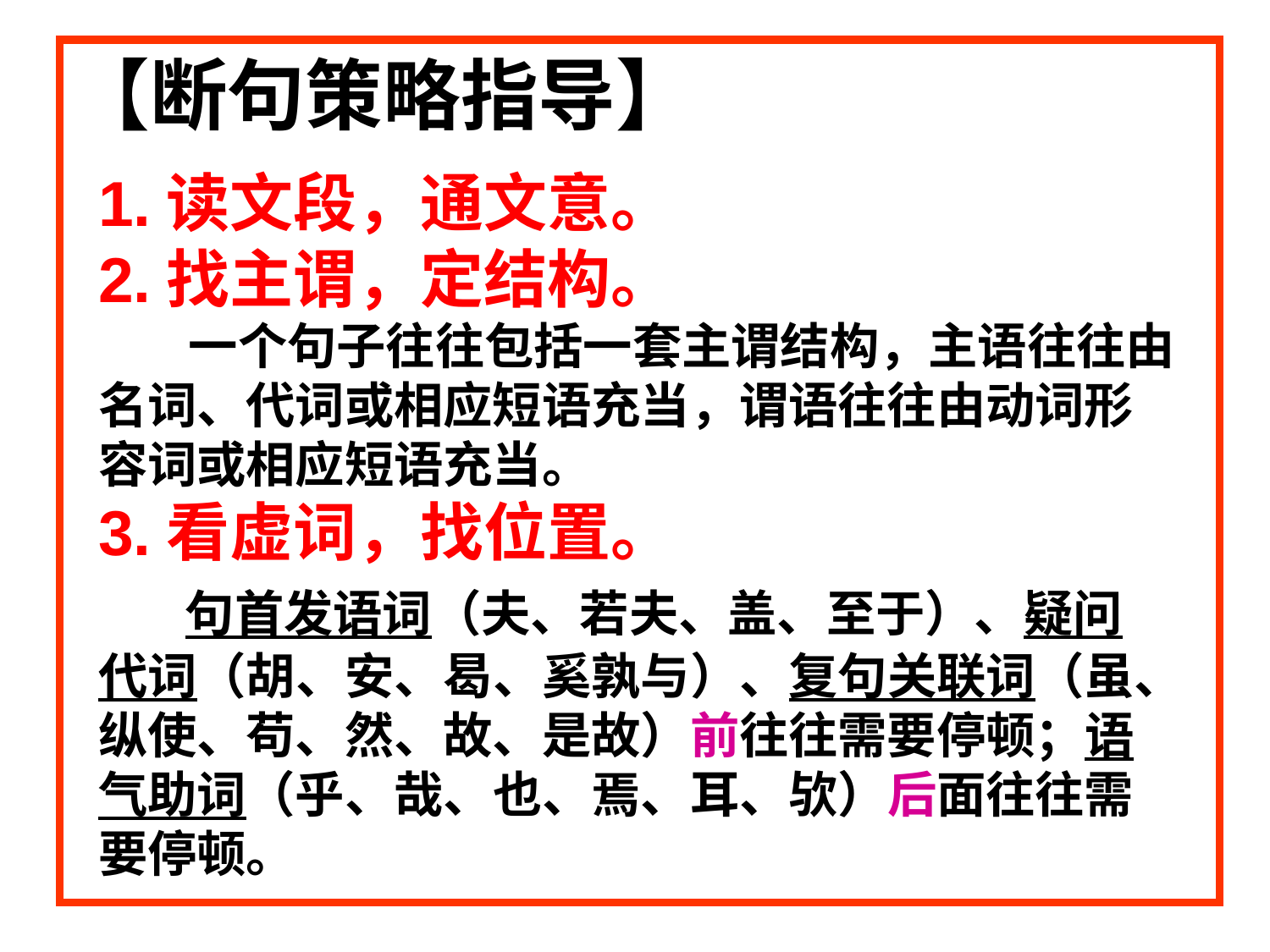

【断句策略指导】

1.读文段，通文意。
2.找主谓，定结构。
       一个句子往往包括一套主谓结构，主语往往由
名词、代词或相应短语充当，谓语往往由动词形
容词或相应短语充当。
3.看虚词，找位置。
     句首发语词（夫、若夫、盖、至于）、疑问
代词（胡、安、曷、奚孰与）、复句关联词（虽、
纵使、苟、然、故、是故）前往往需要停顿；语
气助词（乎、哉、也、焉、耳、欤）后面往往需
要停顿。